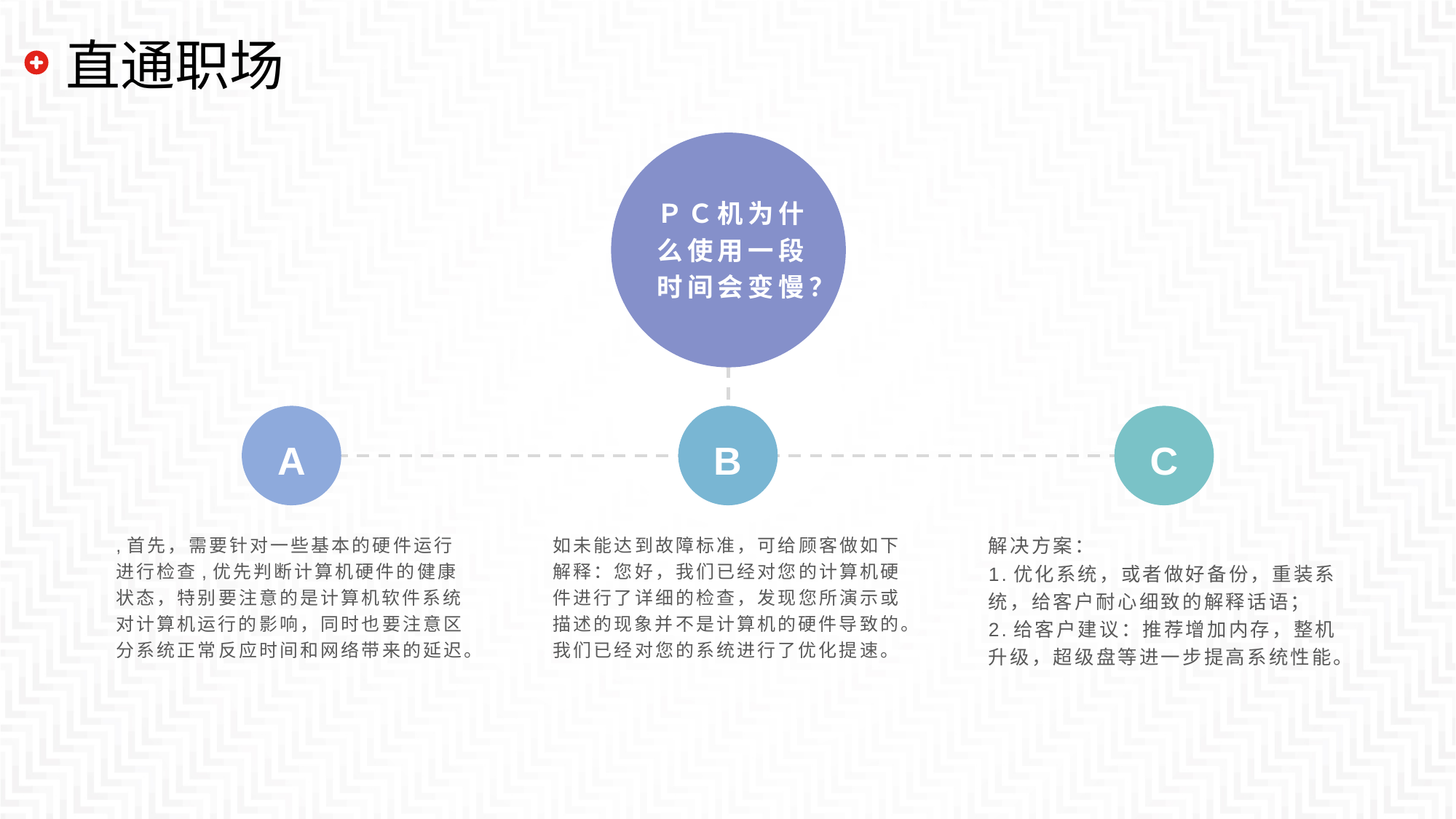

# 直通职场

ＰＣ机为什么使用一段时间会变慢？

A
B
C
,首先，需要针对一些基本的硬件运行进行检查,优先判断计算机硬件的健康状态，特别要注意的是计算机软件系统对计算机运行的影响，同时也要注意区分系统正常反应时间和网络带来的延迟。
如未能达到故障标准，可给顾客做如下解释：您好，我们已经对您的计算机硬件进行了详细的检查，发现您所演示或描述的现象并不是计算机的硬件导致的。我们已经对您的系统进行了优化提速。
解决方案：
1.优化系统，或者做好备份，重装系统，给客户耐心细致的解释话语；
2.给客户建议：推荐增加内存，整机升级，超级盘等进一步提高系统性能。